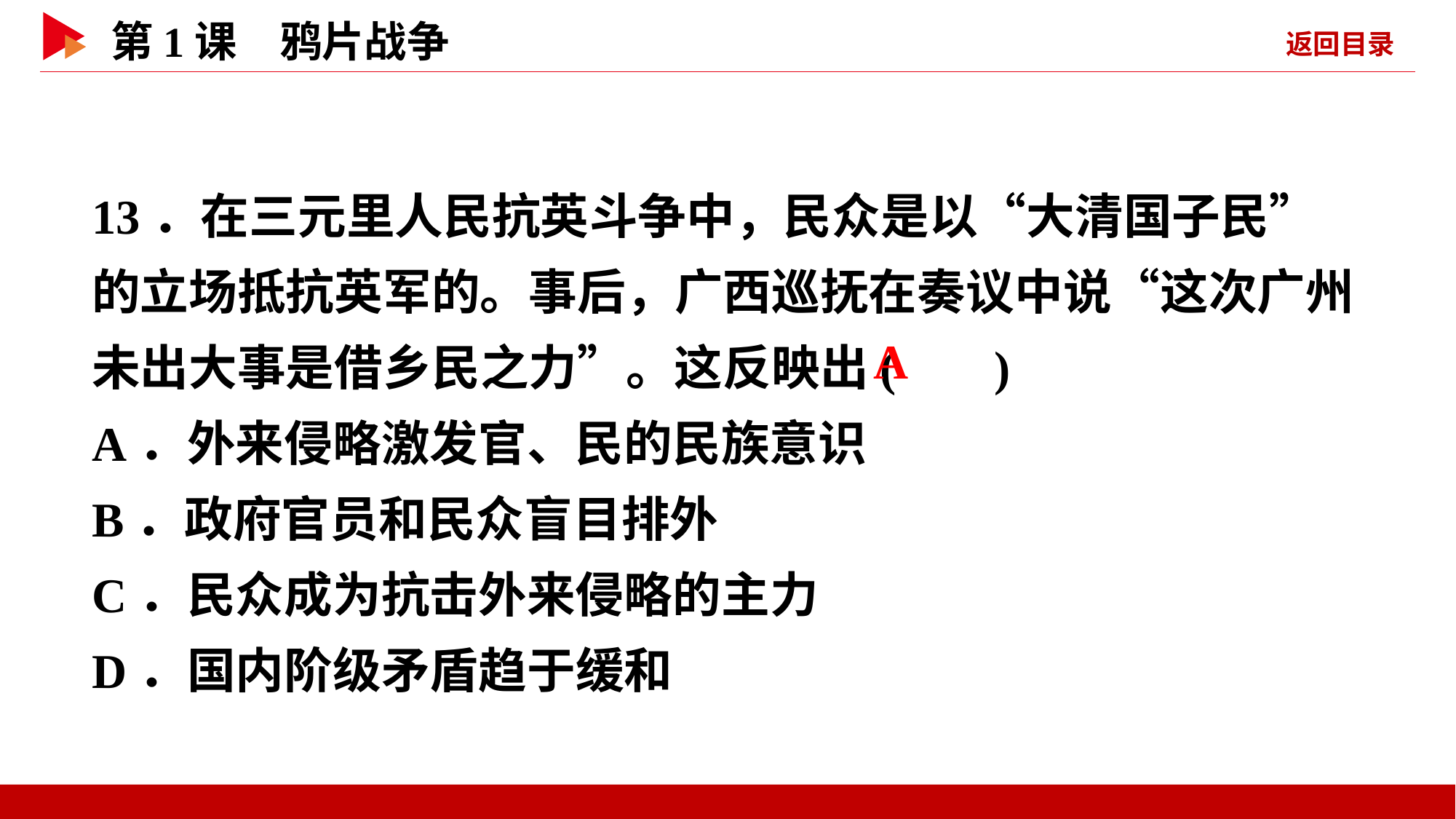

13．在三元里人民抗英斗争中，民众是以“大清国子民”的立场抵抗英军的。事后，广西巡抚在奏议中说“这次广州未出大事是借乡民之力”。这反映出(        )
A．外来侵略激发官、民的民族意识
B．政府官员和民众盲目排外
C．民众成为抗击外来侵略的主力
D．国内阶级矛盾趋于缓和
   A